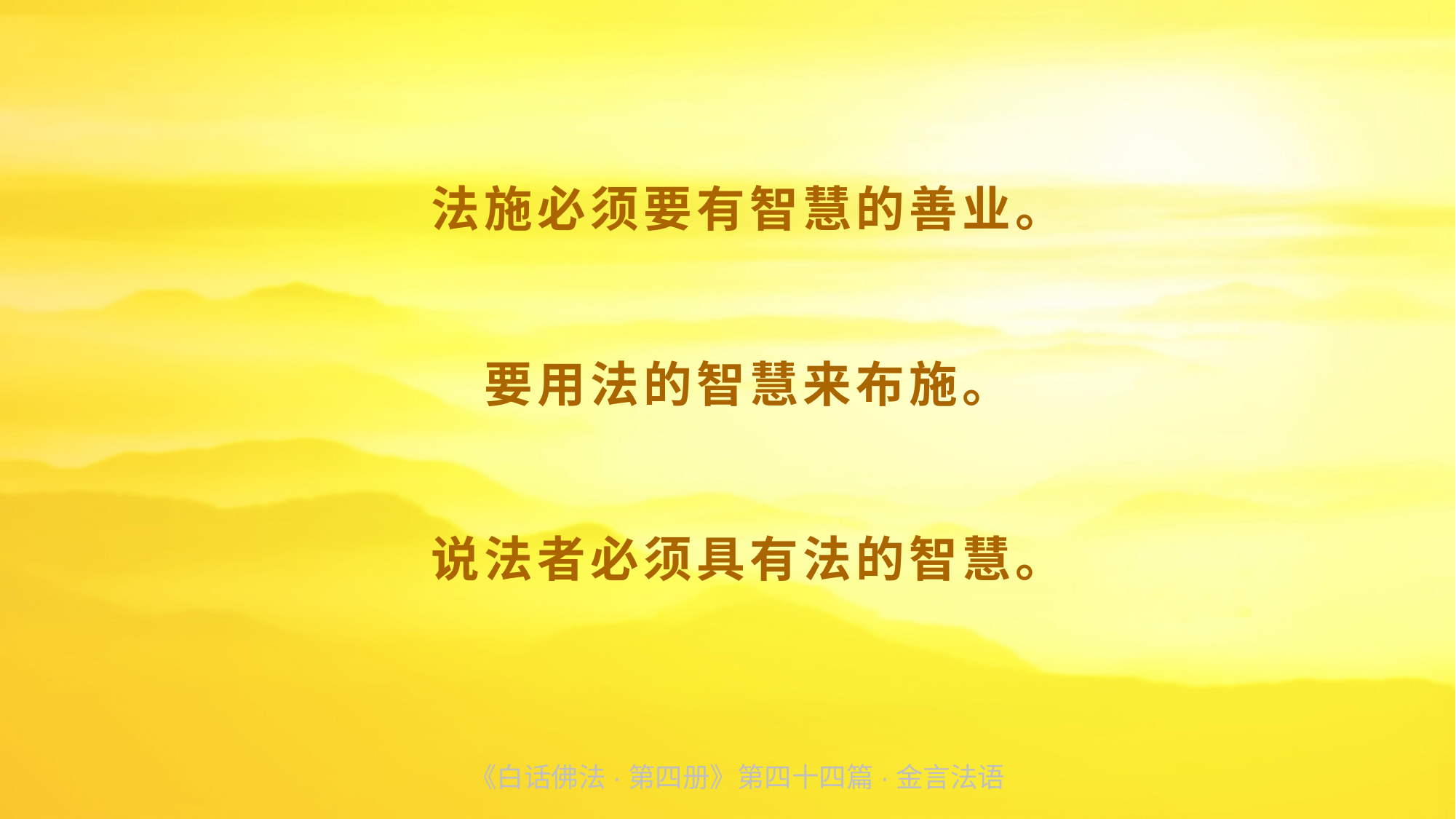

法施必须要有智慧的善业。

要用法的智慧来布施。

说法者必须具有法的智慧。
  《白话佛法·第四册》第四十四篇·金言法语